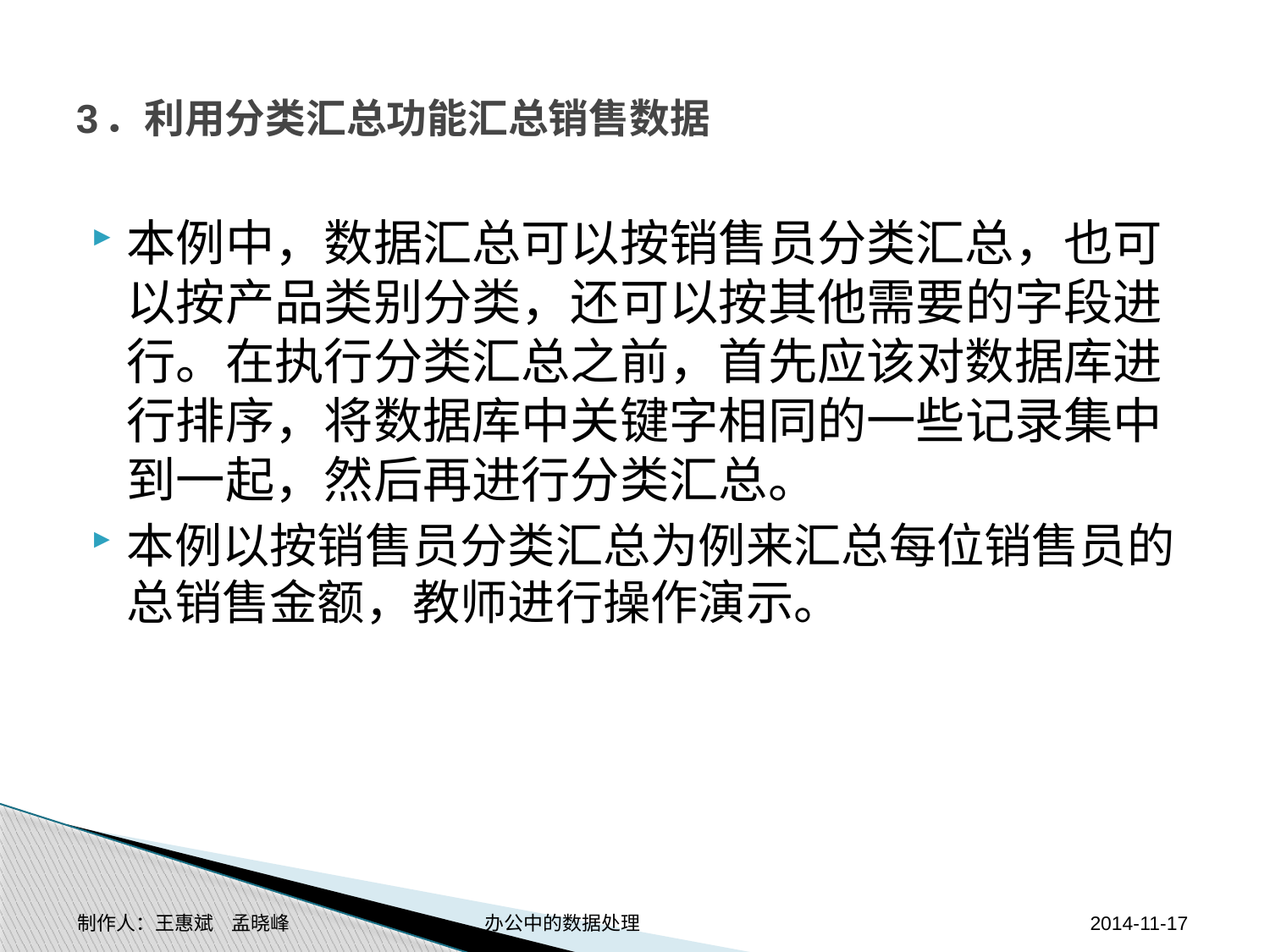

# 3．利用分类汇总功能汇总销售数据
本例中，数据汇总可以按销售员分类汇总，也可以按产品类别分类，还可以按其他需要的字段进行。在执行分类汇总之前，首先应该对数据库进行排序，将数据库中关键字相同的一些记录集中到一起，然后再进行分类汇总。
本例以按销售员分类汇总为例来汇总每位销售员的总销售金额，教师进行操作演示。

制作人：王惠斌    孟晓峰                                            办公中的数据处理
2014-11-17